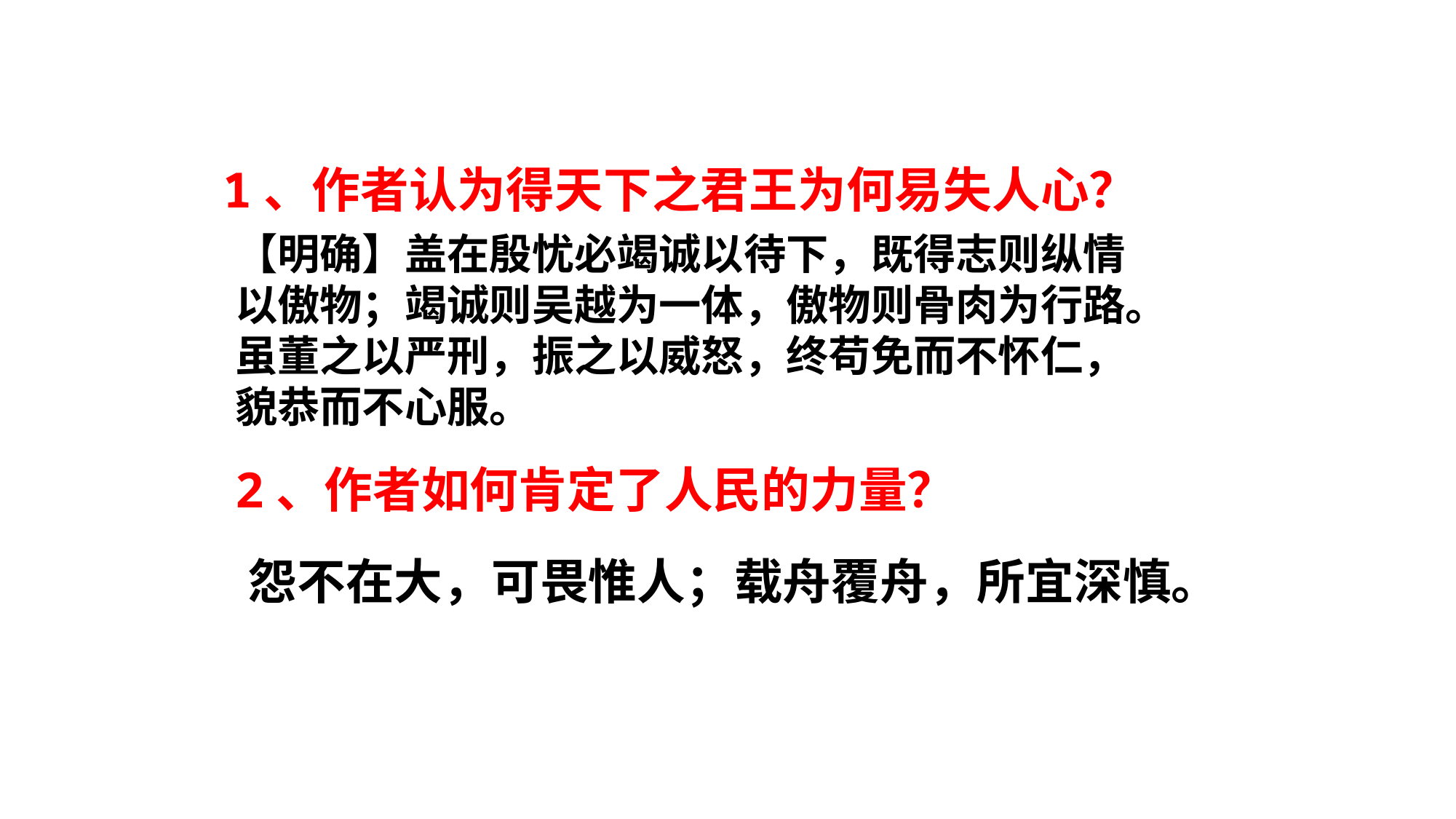

1、作者认为得天下之君王为何易失人心？
【明确】盖在殷忧必竭诚以待下，既得志则纵情以傲物；竭诚则吴越为一体，傲物则骨肉为行路。虽董之以严刑，振之以威怒，终苟免而不怀仁，貌恭而不心服。

2、作者如何肯定了人民的力量？

怨不在大，可畏惟人；载舟覆舟，所宜深慎。